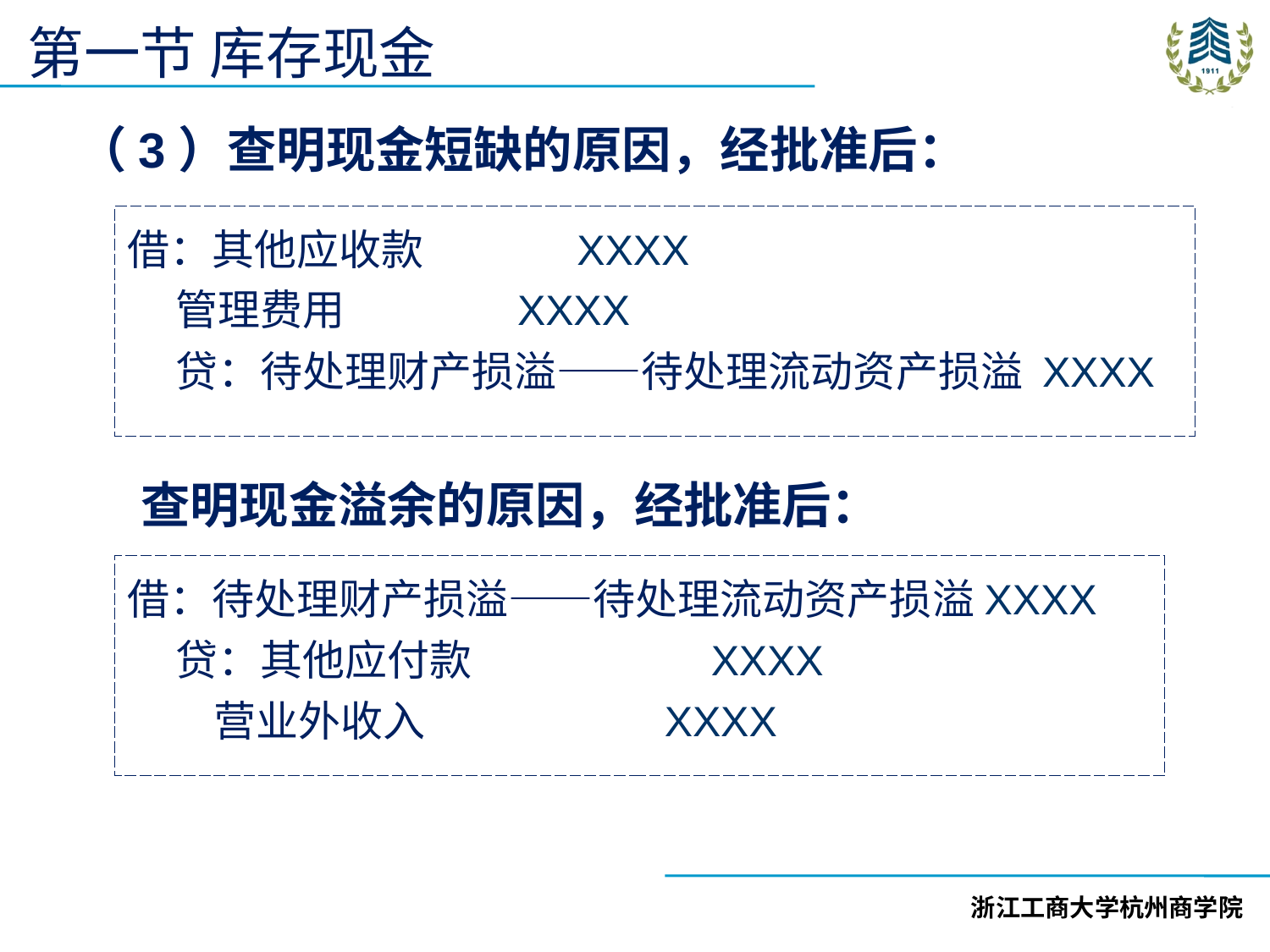

第一节 库存现金
（3）查明现金短缺的原因，经批准后：

查明现金溢余的原因，经批准后：
借：其他应收款               XXXX
    管理费用                 XXXX
    贷：待处理财产损溢——待处理流动资产损溢 XXXX
借：待处理财产损溢——待处理流动资产损溢XXXX
    贷：其他应付款                        XXXX
        营业外收入                        XXXX